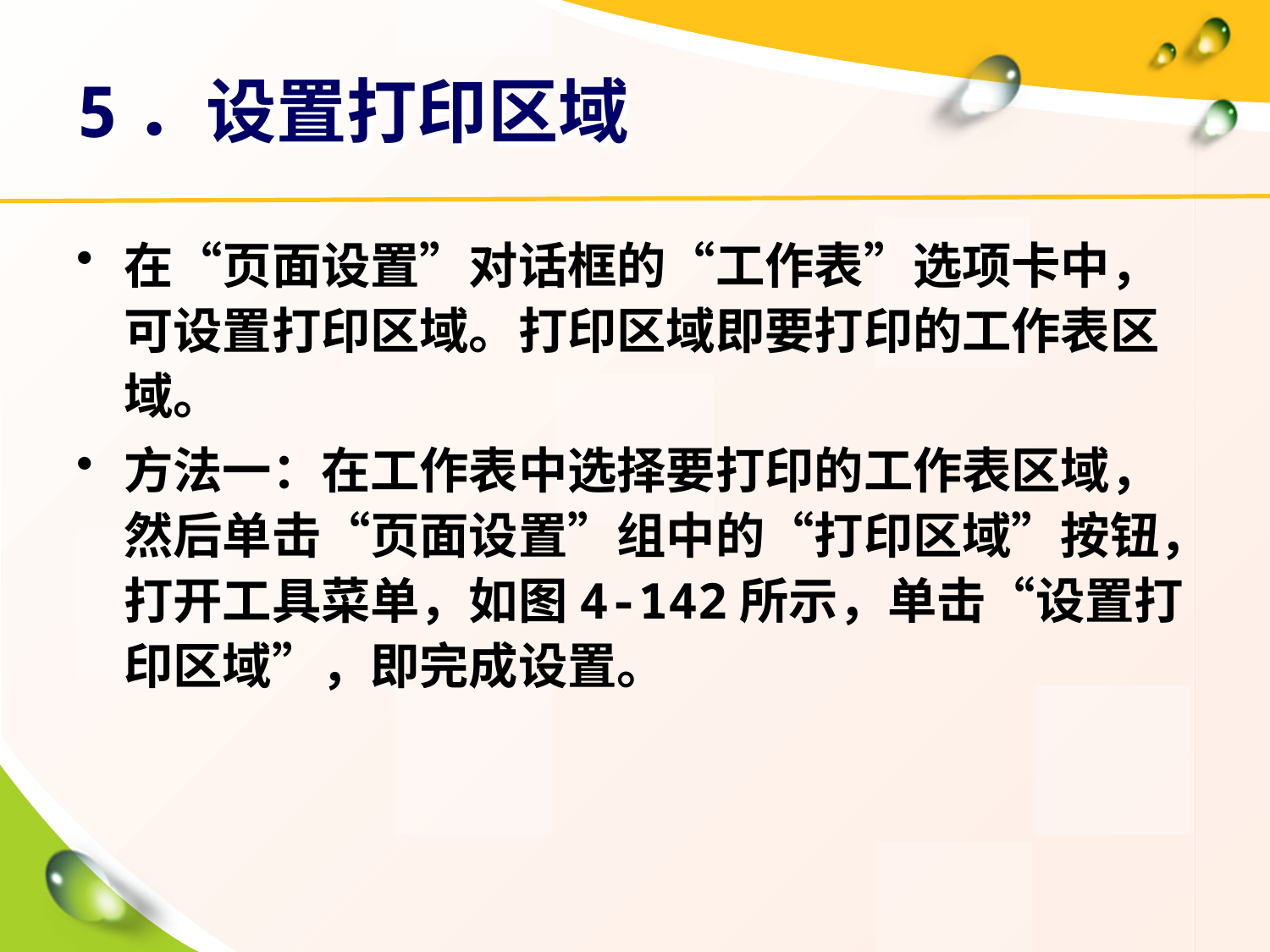

# 5．设置打印区域
在“页面设置”对话框的“工作表”选项卡中，可设置打印区域。打印区域即要打印的工作表区域。
方法一：在工作表中选择要打印的工作表区域，然后单击“页面设置”组中的“打印区域”按钮，打开工具菜单，如图4-142所示，单击“设置打印区域”，即完成设置。